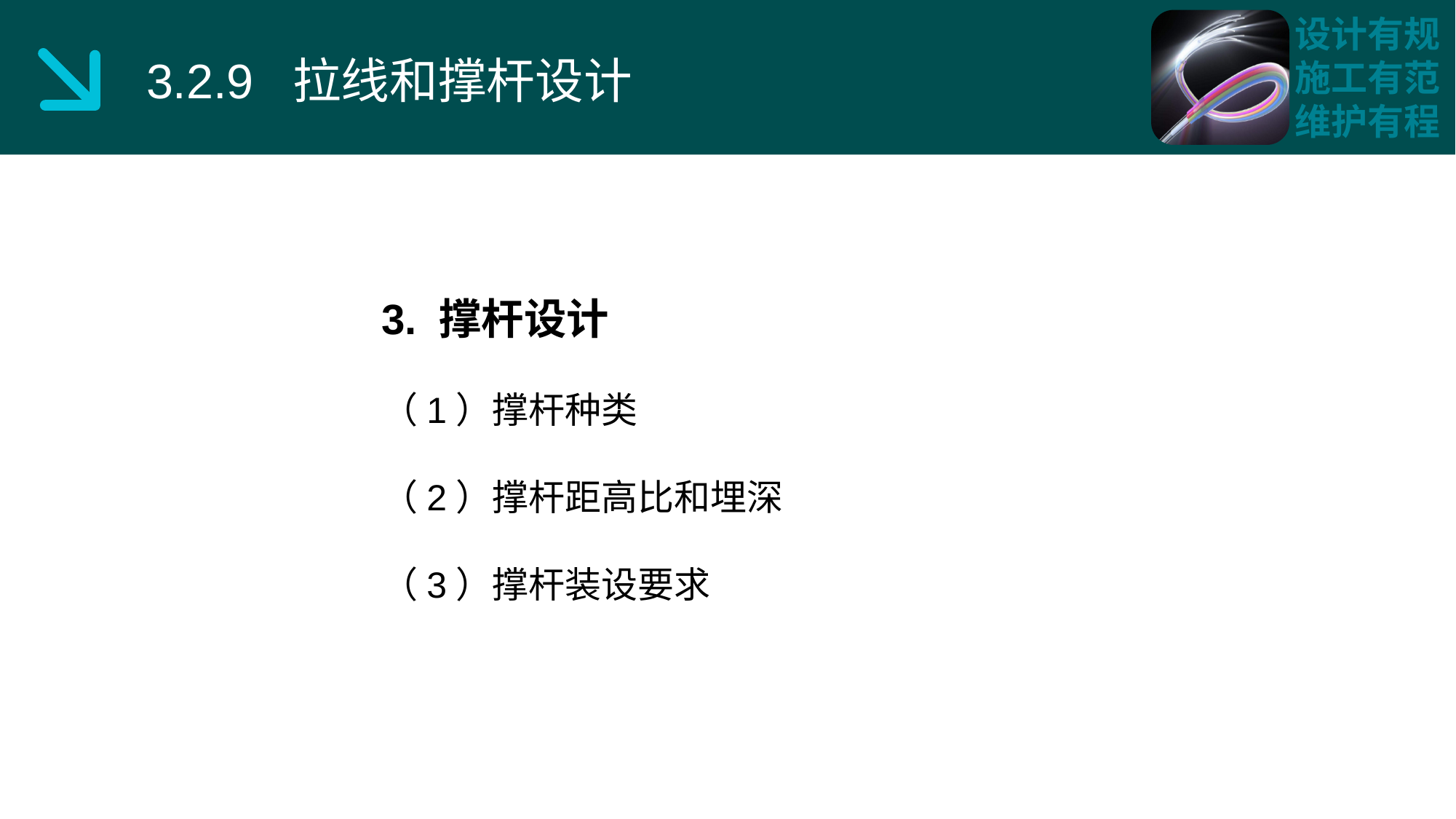

3.2.9  拉线和撑杆设计

3. 撑杆设计

（1）撑杆种类

（2）撑杆距高比和埋深

（3）撑杆装设要求